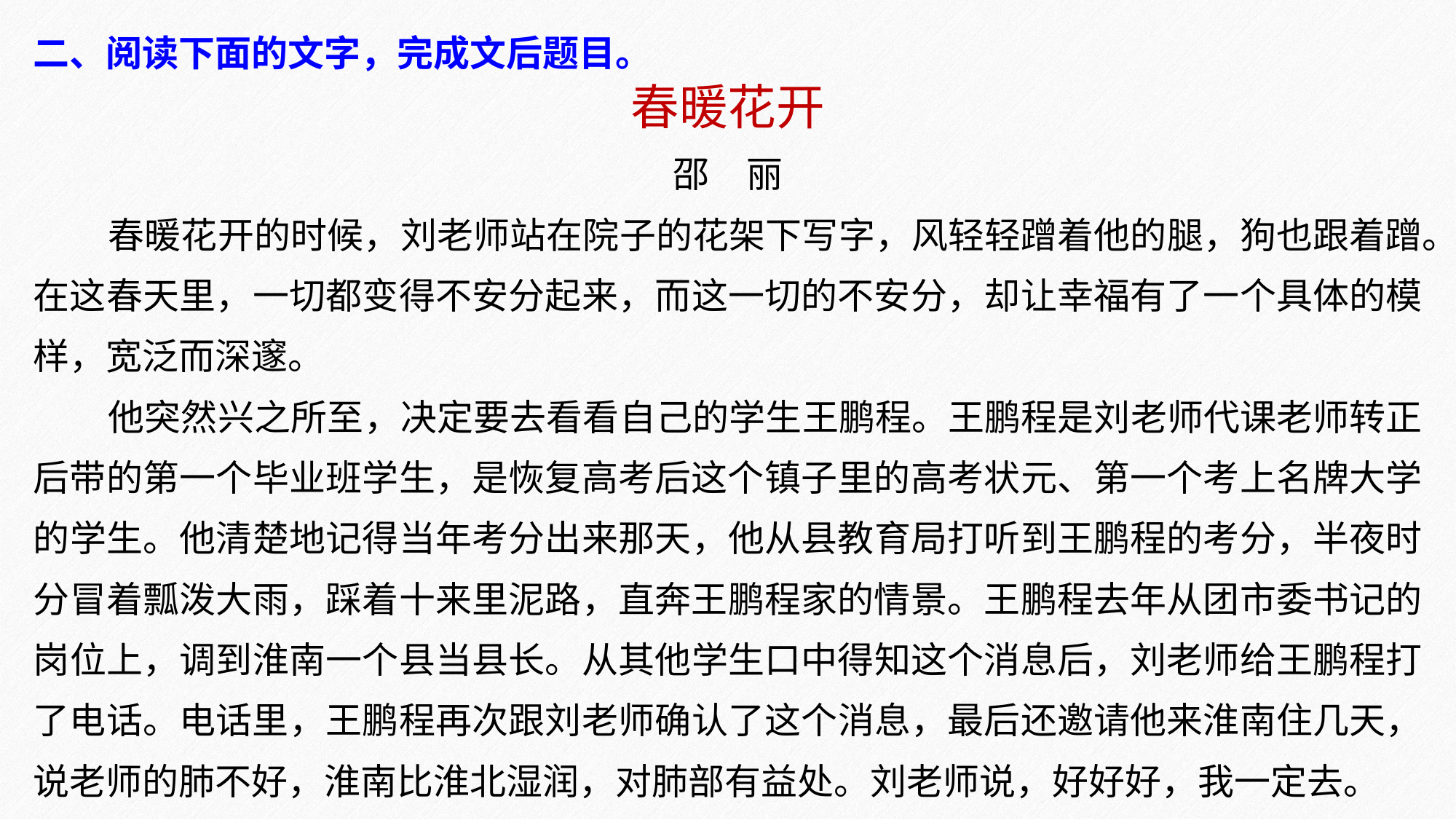

二、阅读下面的文字，完成文后题目。
春暖花开
邵　丽
春暖花开的时候，刘老师站在院子的花架下写字，风轻轻蹭着他的腿，狗也跟着蹭。在这春天里，一切都变得不安分起来，而这一切的不安分，却让幸福有了一个具体的模样，宽泛而深邃。
他突然兴之所至，决定要去看看自己的学生王鹏程。王鹏程是刘老师代课老师转正后带的第一个毕业班学生，是恢复高考后这个镇子里的高考状元、第一个考上名牌大学的学生。他清楚地记得当年考分出来那天，他从县教育局打听到王鹏程的考分，半夜时分冒着瓢泼大雨，踩着十来里泥路，直奔王鹏程家的情景。王鹏程去年从团市委书记的岗位上，调到淮南一个县当县长。从其他学生口中得知这个消息后，刘老师给王鹏程打了电话。电话里，王鹏程再次跟刘老师确认了这个消息，最后还邀请他来淮南住几天，说老师的肺不好，淮南比淮北湿润，对肺部有益处。刘老师说，好好好，我一定去。